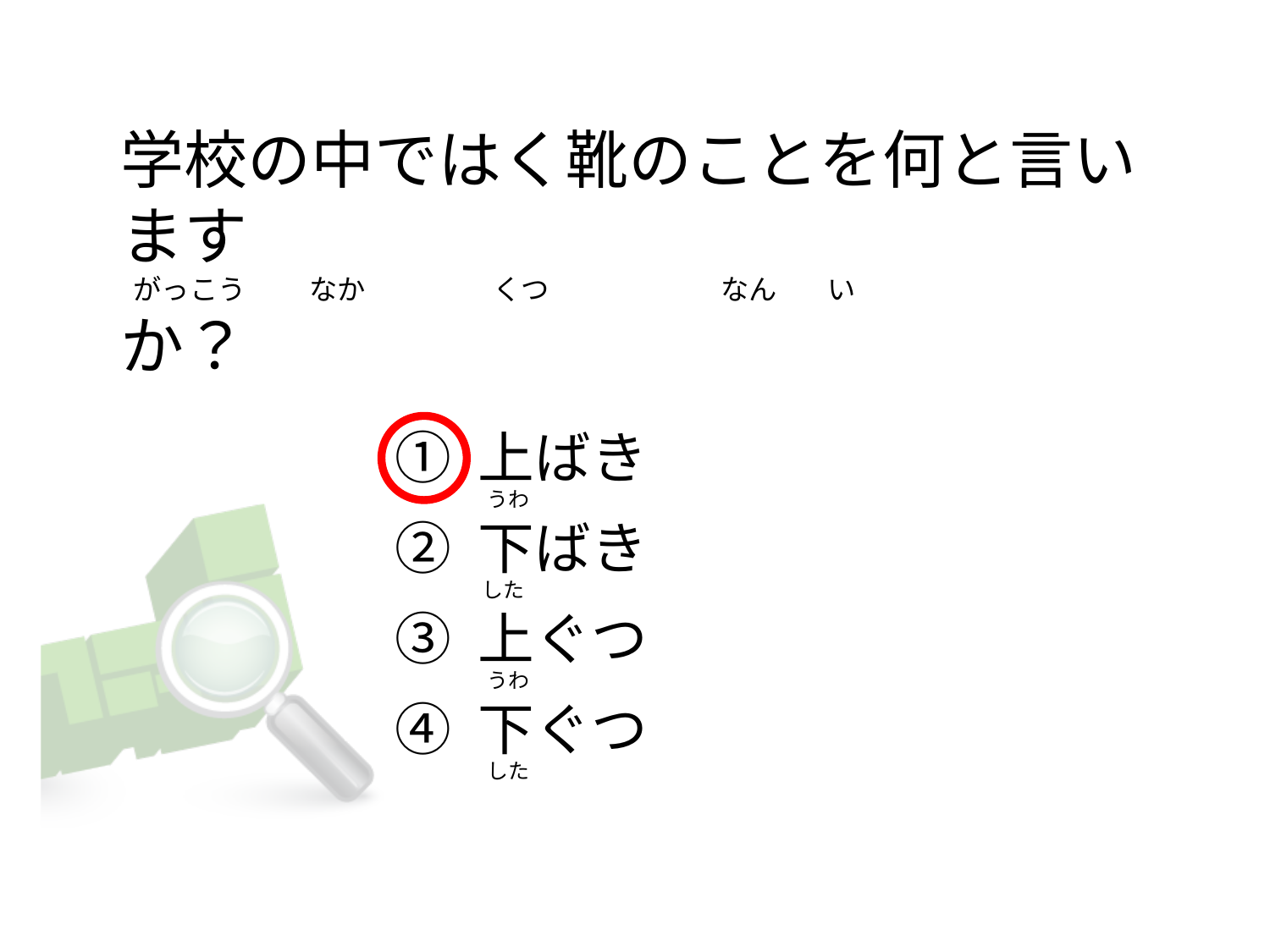

# 学校の中ではく靴のことを何と言います   がっこう          なか                    くつ                           なん        い か？

① 上ばき
② 下ばき
③ 上ぐつ
④ 下ぐつ
  うわ
 した
  うわ
  した